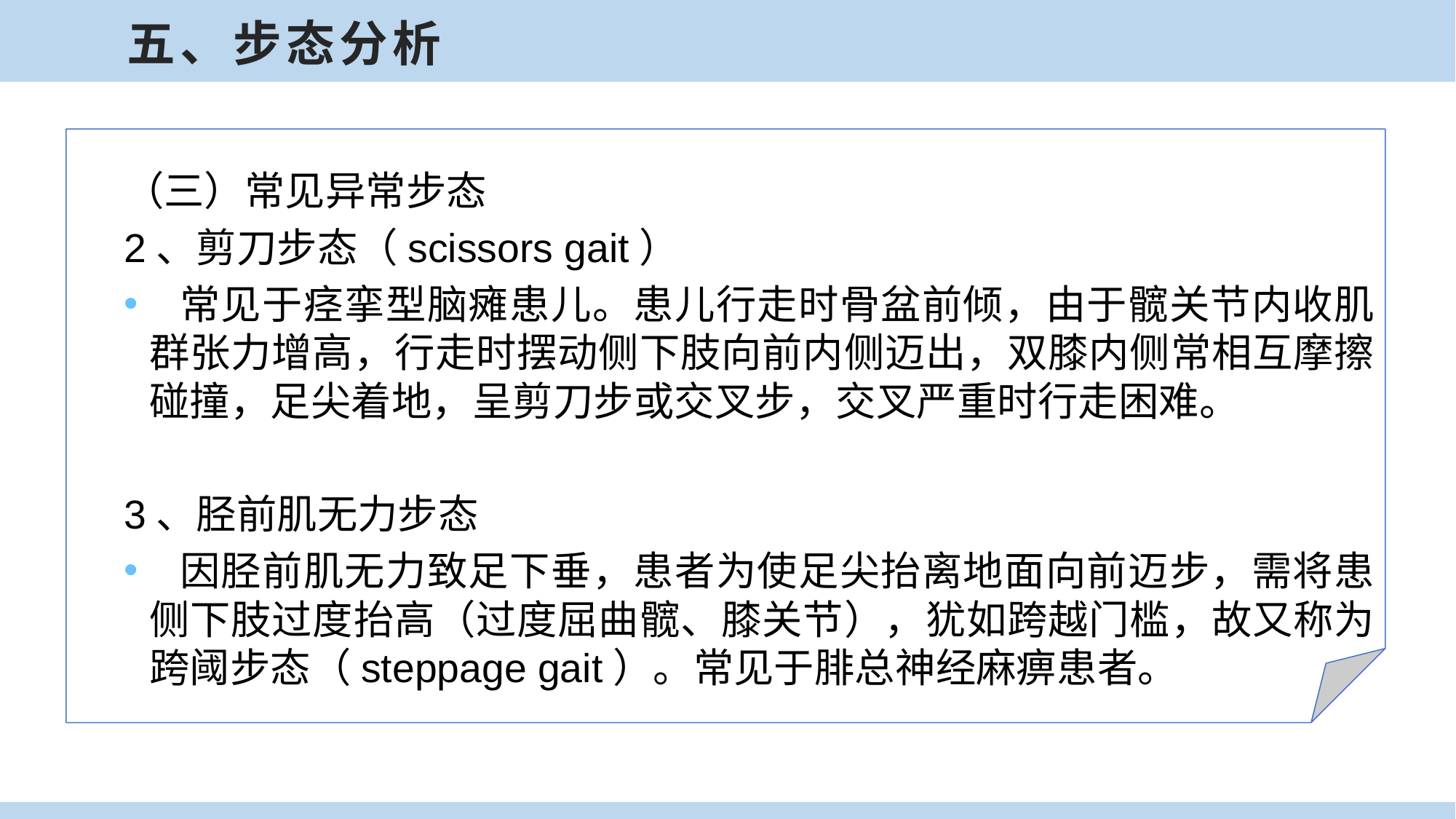

五、步态分析

（三）常见异常步态
2、剪刀步态（scissors gait）
  常见于痉挛型脑瘫患儿。患儿行走时骨盆前倾，由于髋关节内收肌群张力增高，行走时摆动侧下肢向前内侧迈出，双膝内侧常相互摩擦碰撞，足尖着地，呈剪刀步或交叉步，交叉严重时行走困难。

3、胫前肌无力步态
  因胫前肌无力致足下垂，患者为使足尖抬离地面向前迈步，需将患侧下肢过度抬高（过度屈曲髋、膝关节），犹如跨越门槛，故又称为跨阈步态（steppage gait）。常见于腓总神经麻痹患者。